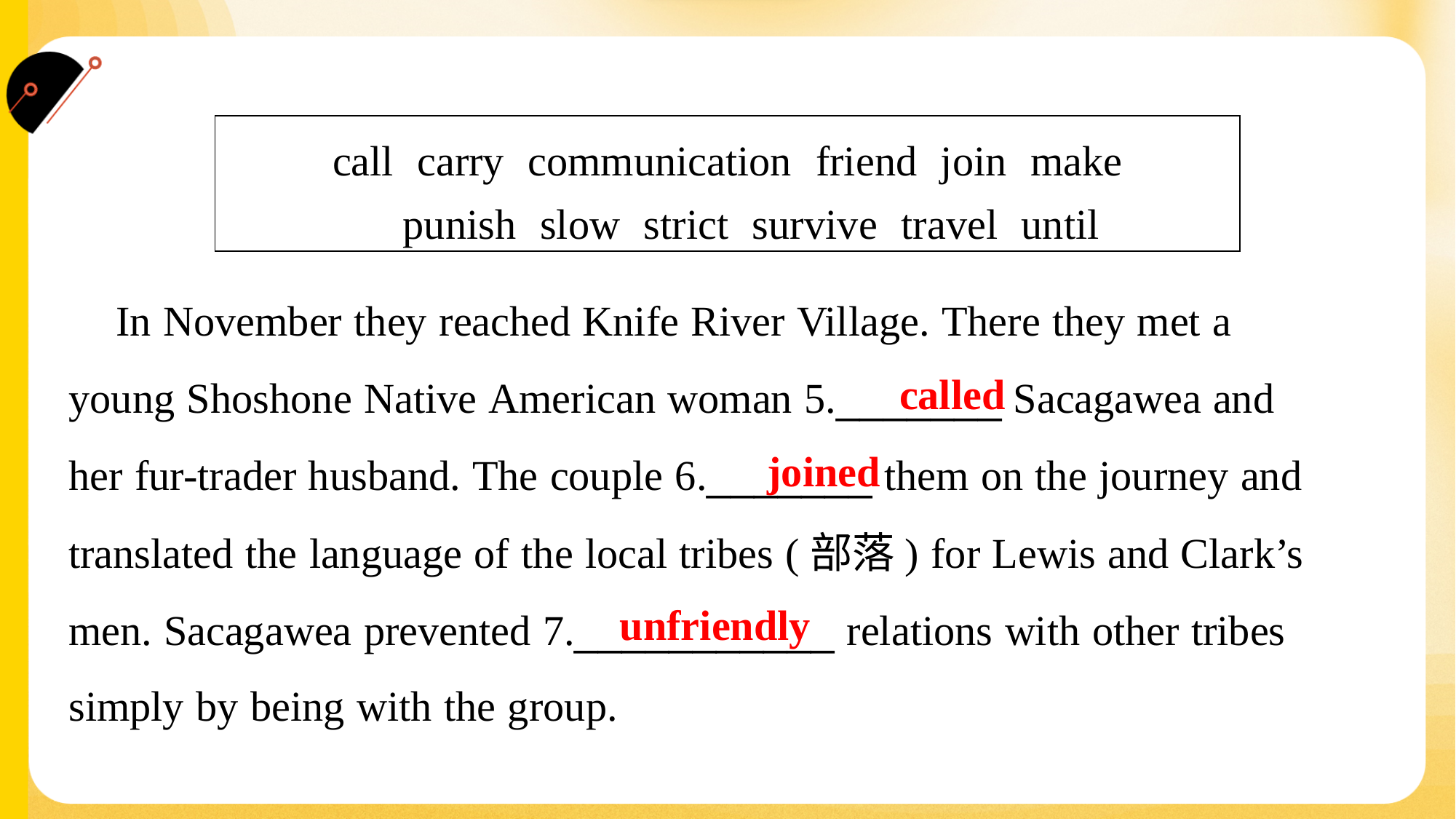

| call carry communication friend join make punish slow strict survive travel until |
| --- |
    In November they reached Knife River Village. There they met a
young Shoshone Native American woman 5._______ Sacagawea and
her fur-trader husband. The couple 6._______ them on the journey and
translated the language of the local tribes (部落) for Lewis and Clark’s
men. Sacagawea prevented 7.___________ relations with other tribes
simply by being with the group.#1.1.2
called
joined
unfriendly